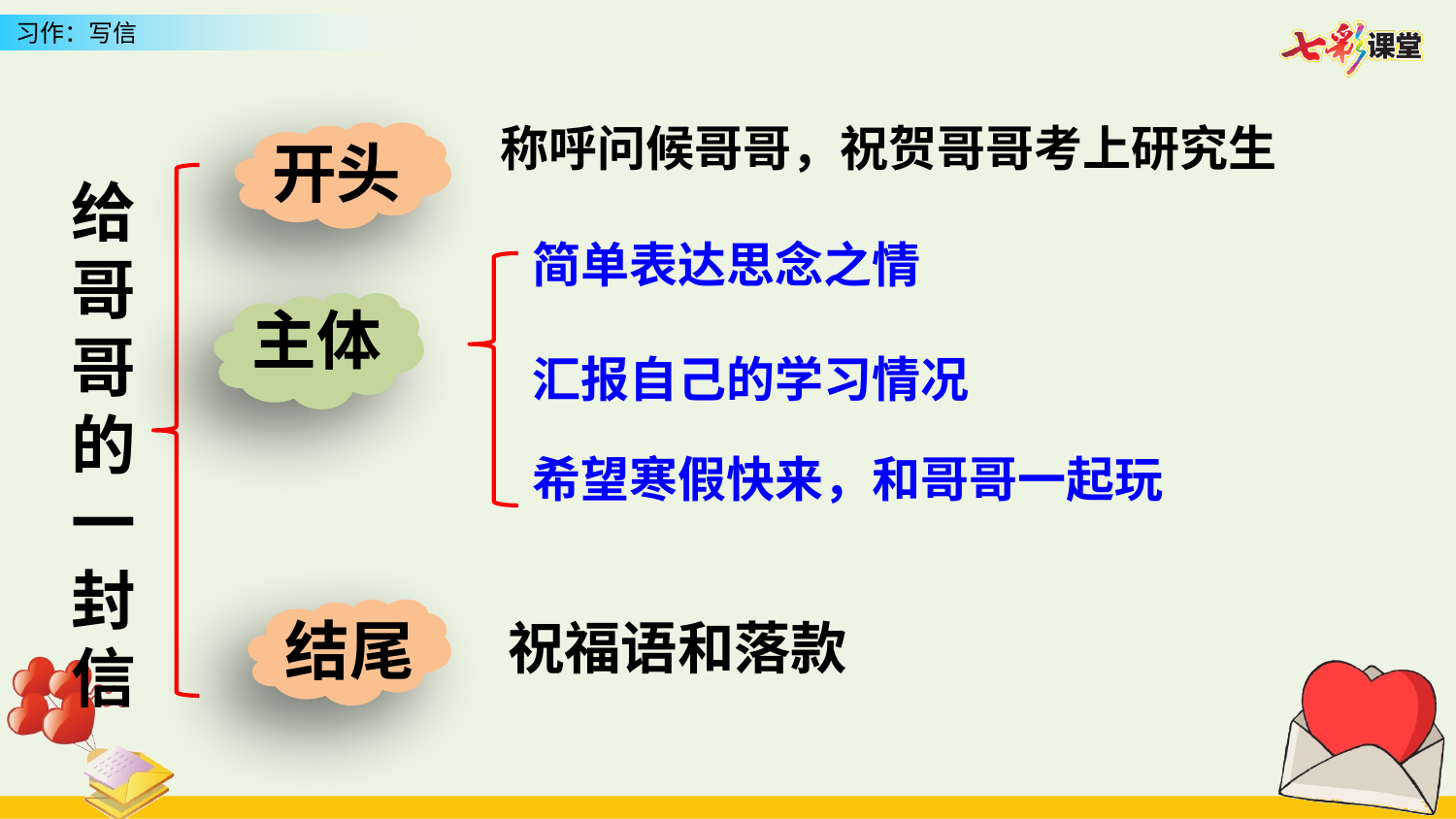

称呼问候哥哥，祝贺哥哥考上研究生

开头
给哥哥的一封信

简单表达思念之情

主体

汇报自己的学习情况
希望寒假快来，和哥哥一起玩

结尾
祝福语和落款